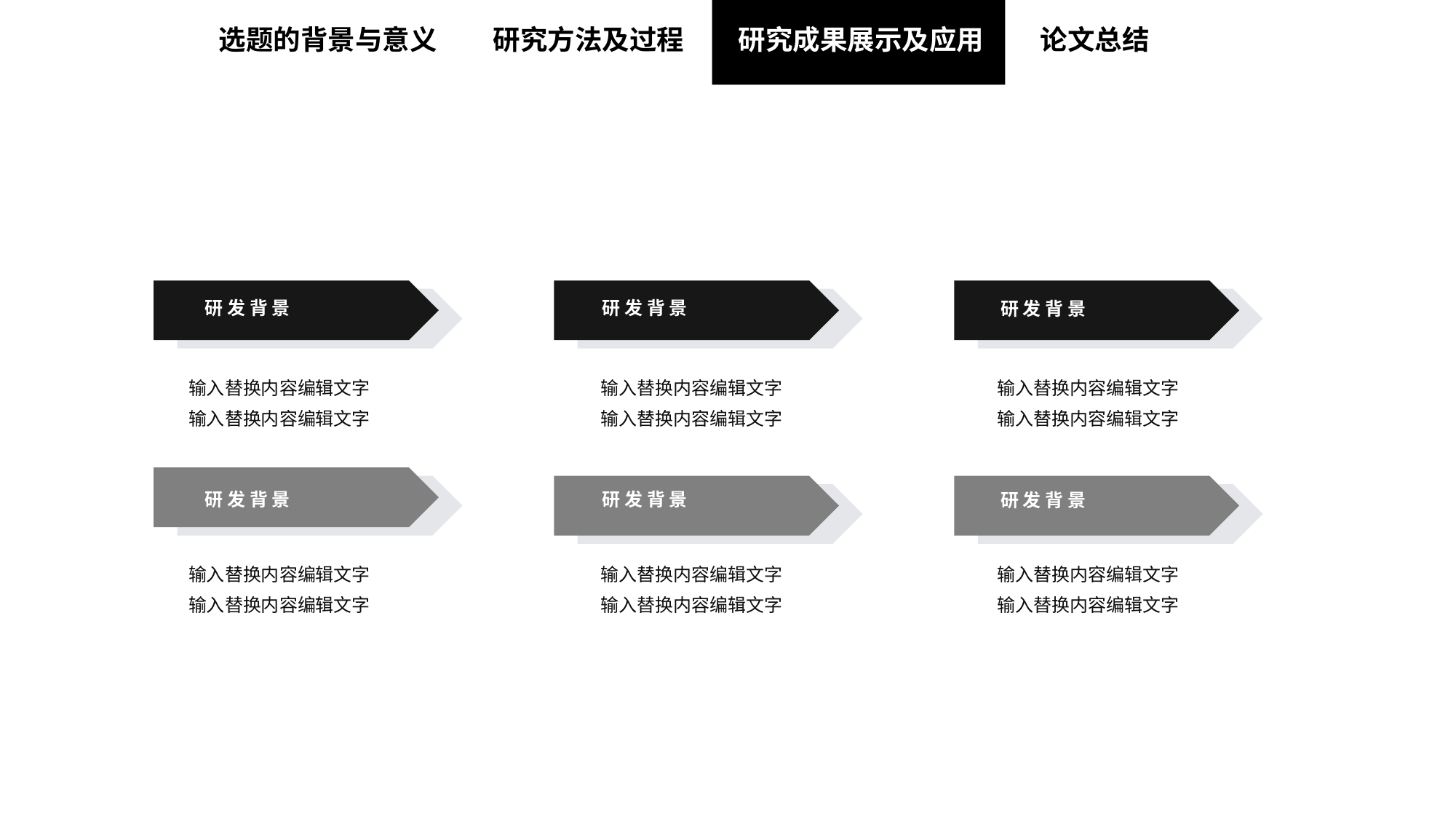

选题的背景与意义
研究方法及过程
研究成果展示及应用
论文总结

研 发 背 景
研 发 背 景
研 发 背 景
输入替换内容编辑文字
输入替换内容编辑文字
输入替换内容编辑文字
输入替换内容编辑文字
输入替换内容编辑文字
输入替换内容编辑文字

研 发 背 景
研 发 背 景
研 发 背 景
输入替换内容编辑文字
输入替换内容编辑文字
输入替换内容编辑文字
输入替换内容编辑文字
输入替换内容编辑文字
输入替换内容编辑文字